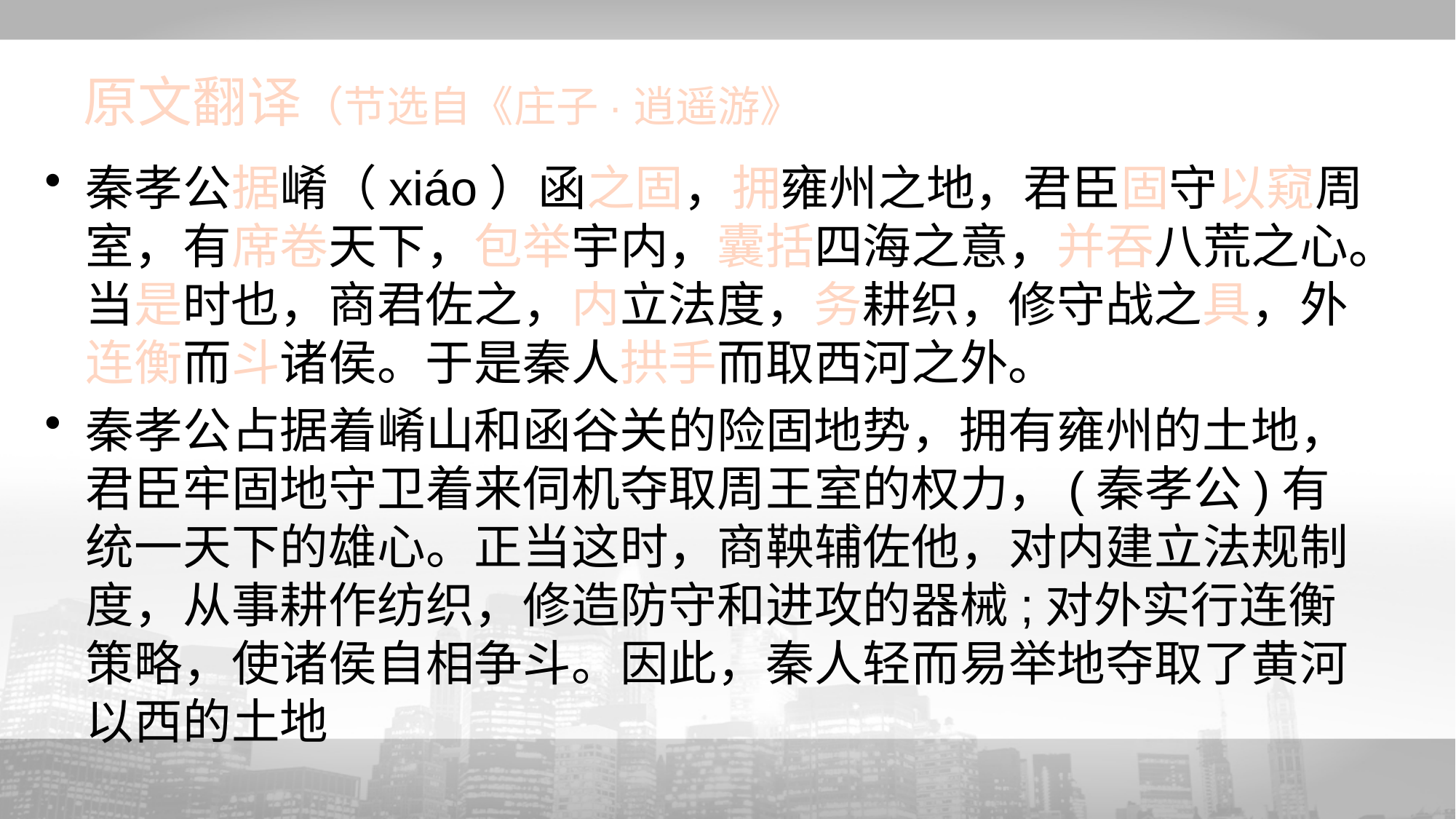

# 原文翻译（节选自《庄子·逍遥游》
秦孝公据崤（xiáo）函之固，拥雍州之地，君臣固守以窥周室，有席卷天下，包举宇内，囊括四海之意，并吞八荒之心。当是时也，商君佐之，内立法度，务耕织，修守战之具，外连衡而斗诸侯。于是秦人拱手而取西河之外。
秦孝公占据着崤山和函谷关的险固地势，拥有雍州的土地，君臣牢固地守卫着来伺机夺取周王室的权力，(秦孝公)有统一天下的雄心。正当这时，商鞅辅佐他，对内建立法规制度，从事耕作纺织，修造防守和进攻的器械;对外实行连衡策略，使诸侯自相争斗。因此，秦人轻而易举地夺取了黄河以西的土地